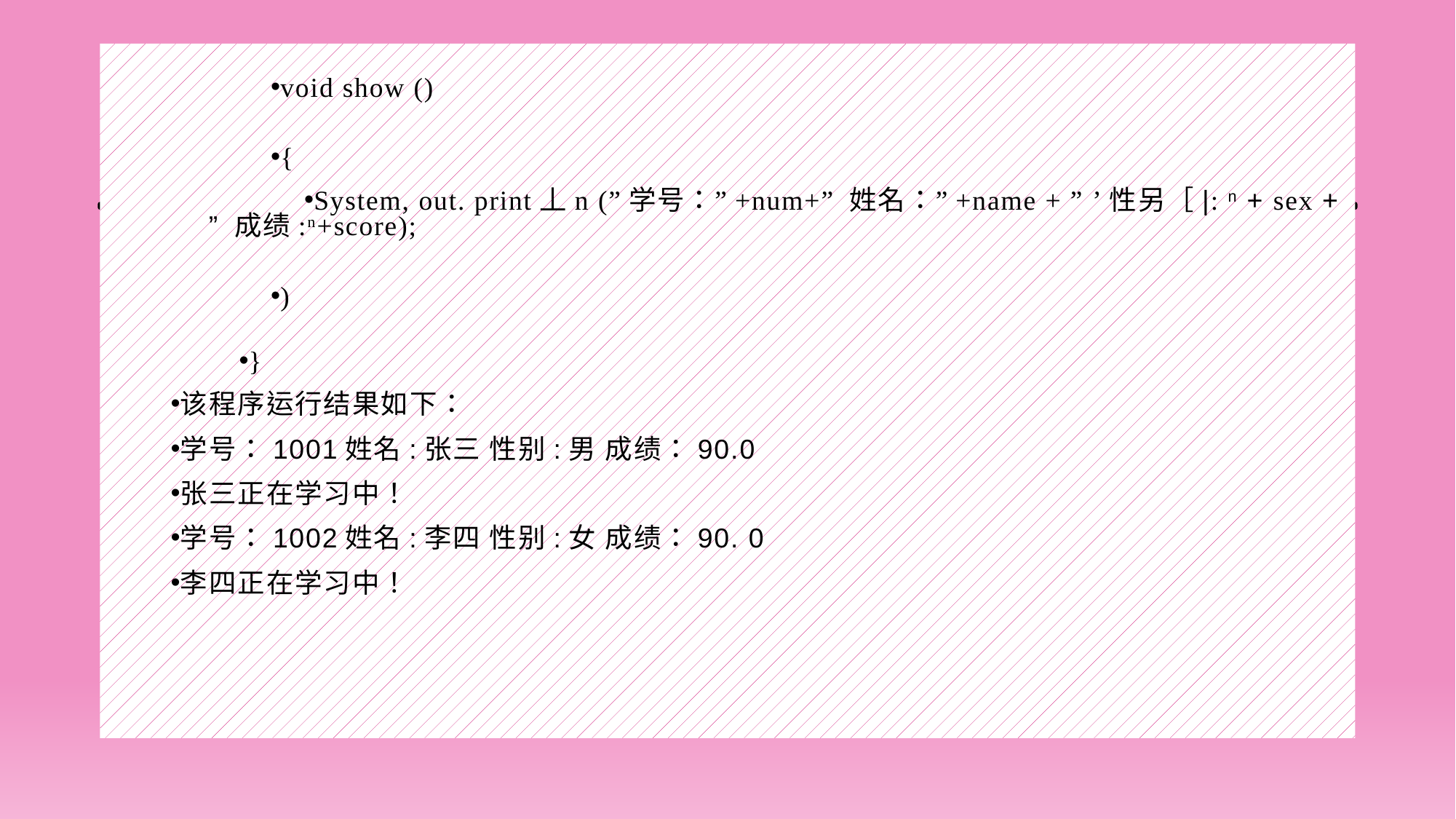

#
void show ()
{
System, out. print丄n (”学号：”+num+” 姓名：”+name + ” ’性另［|: n + sex + ” 成绩:n+score);
)
}
该程序运行结果如下：
学号：1001姓名:张三 性别:男 成绩：90.0
张三正在学习中！
学号：1002姓名:李四 性别:女 成绩：90. 0
李四正在学习中！